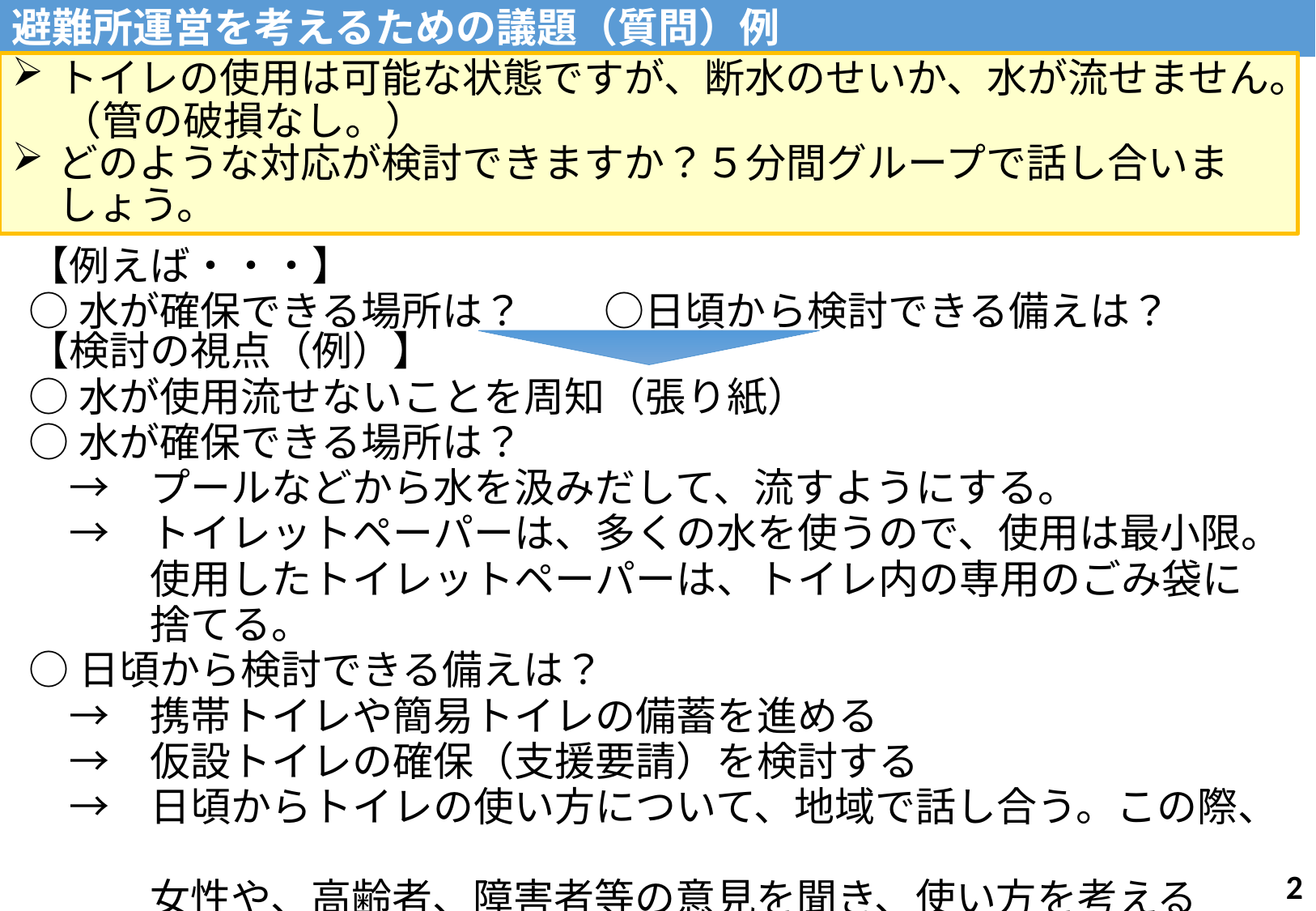

避難所運営を考えるための議題（質問）例
トイレの使用は可能な状態ですが、断水のせいか、水が流せません。
　 （管の破損なし。）
どのような対応が検討できますか？５分間グループで話し合いましょう。

【例えば・・・】
○水が確保できる場所は？　　○日頃から検討できる備えは？

【検討の視点（例）】
○水が使用流せないことを周知（張り紙）
○水が確保できる場所は？
　→　プールなどから水を汲みだして、流すようにする。
　→　トイレットペーパーは、多くの水を使うので、使用は最小限。
　　　使用したトイレットペーパーは、トイレ内の専用のごみ袋に
　　　捨てる。
○日頃から検討できる備えは？
　→　携帯トイレや簡易トイレの備蓄を進める
　→　仮設トイレの確保（支援要請）を検討する
　→　日頃からトイレの使い方について、地域で話し合う。この際、
　　　女性や、高齢者、障害者等の意見を聞き、使い方を考える
2